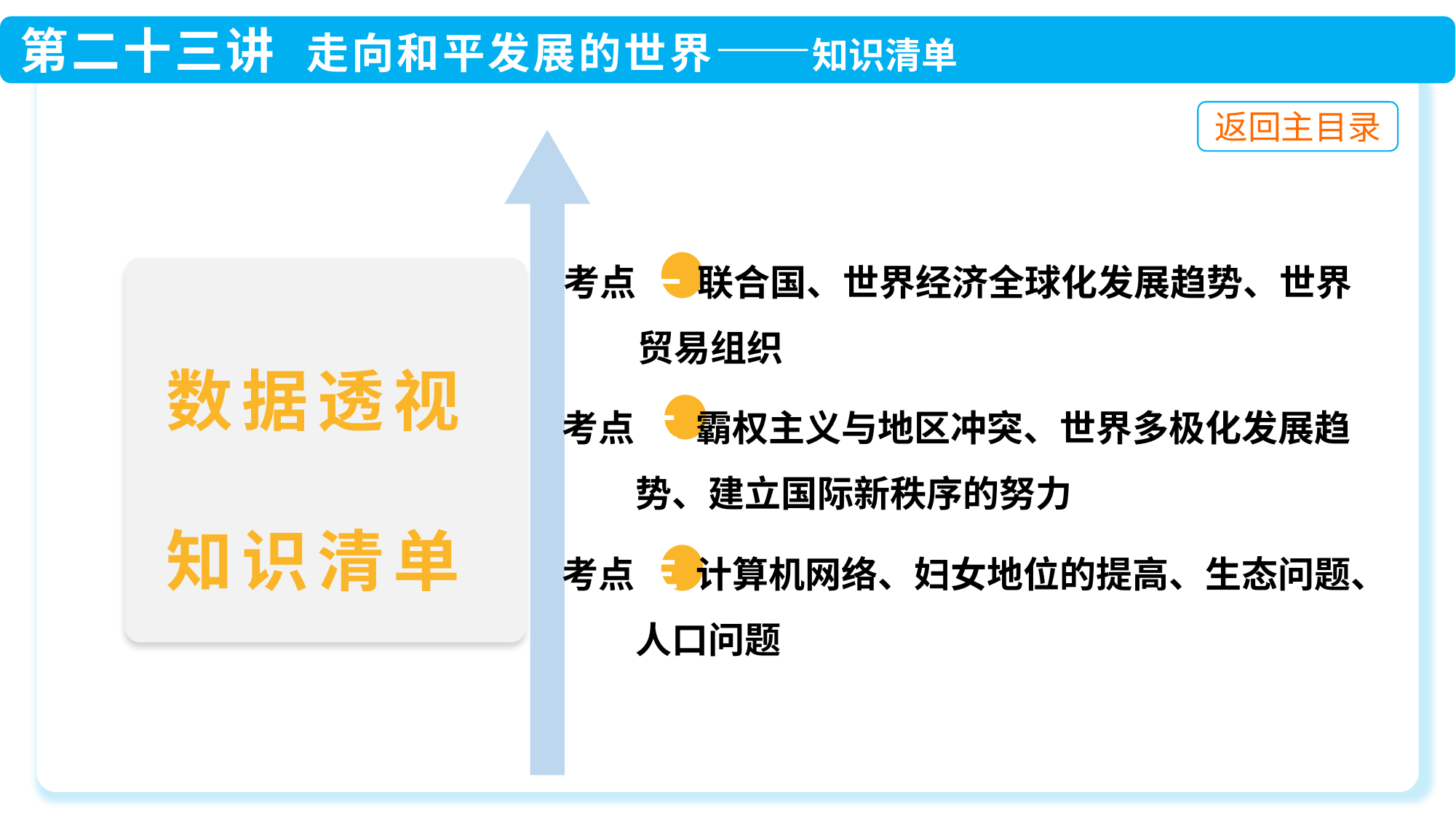

考点 一  联合国、世界经济全球化发展趋势、世界
           贸易组织
  考点 二  霸权主义与地区冲突、世界多极化发展趋
           势、建立国际新秩序的努力
  考点 三  计算机网络、妇女地位的提高、生态问题、
           人口问题

数据透视
知识清单